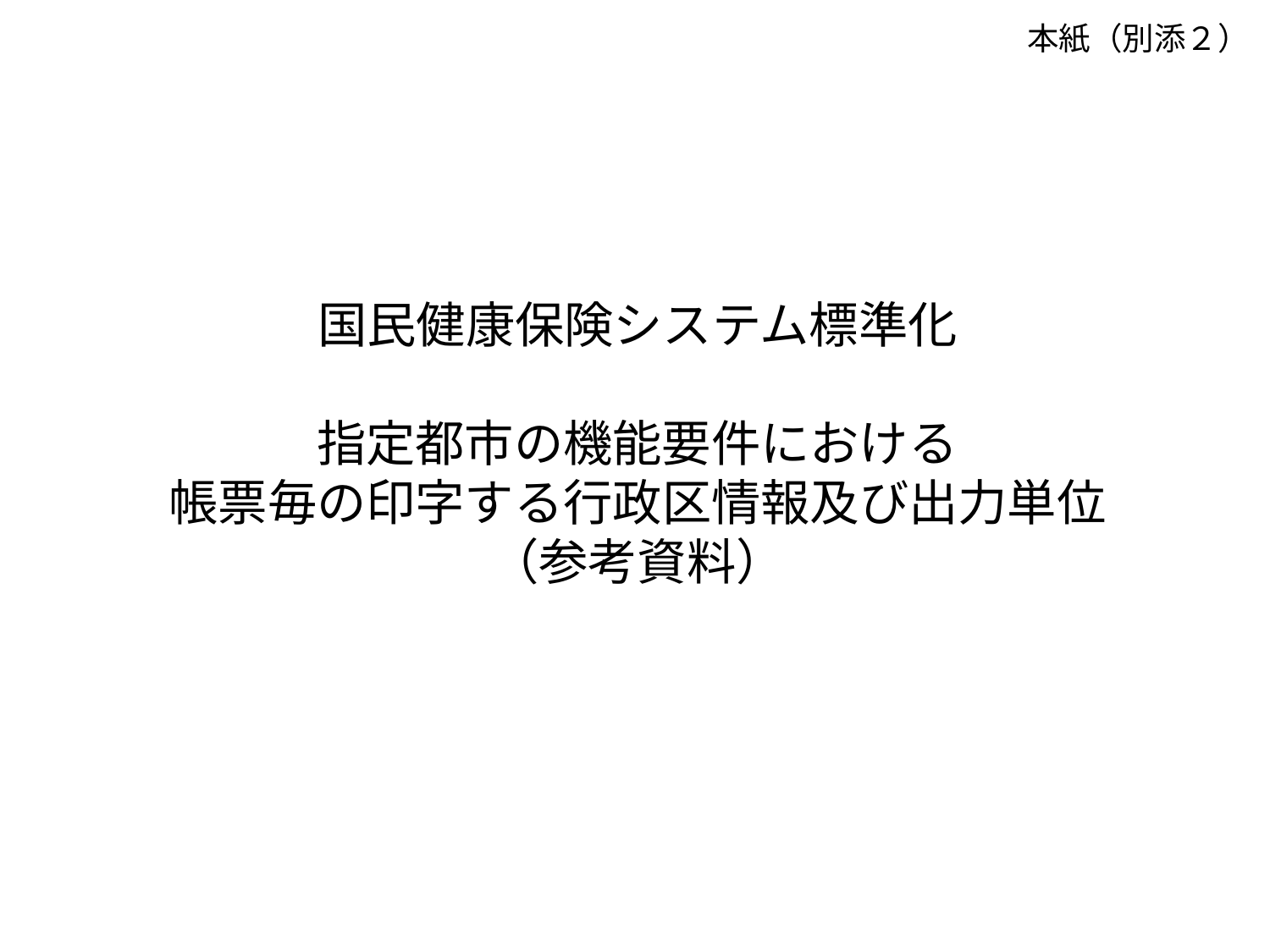

本紙（別添２）
国民健康保険システム標準化

指定都市の機能要件における
帳票毎の印字する行政区情報及び出力単位
（参考資料）